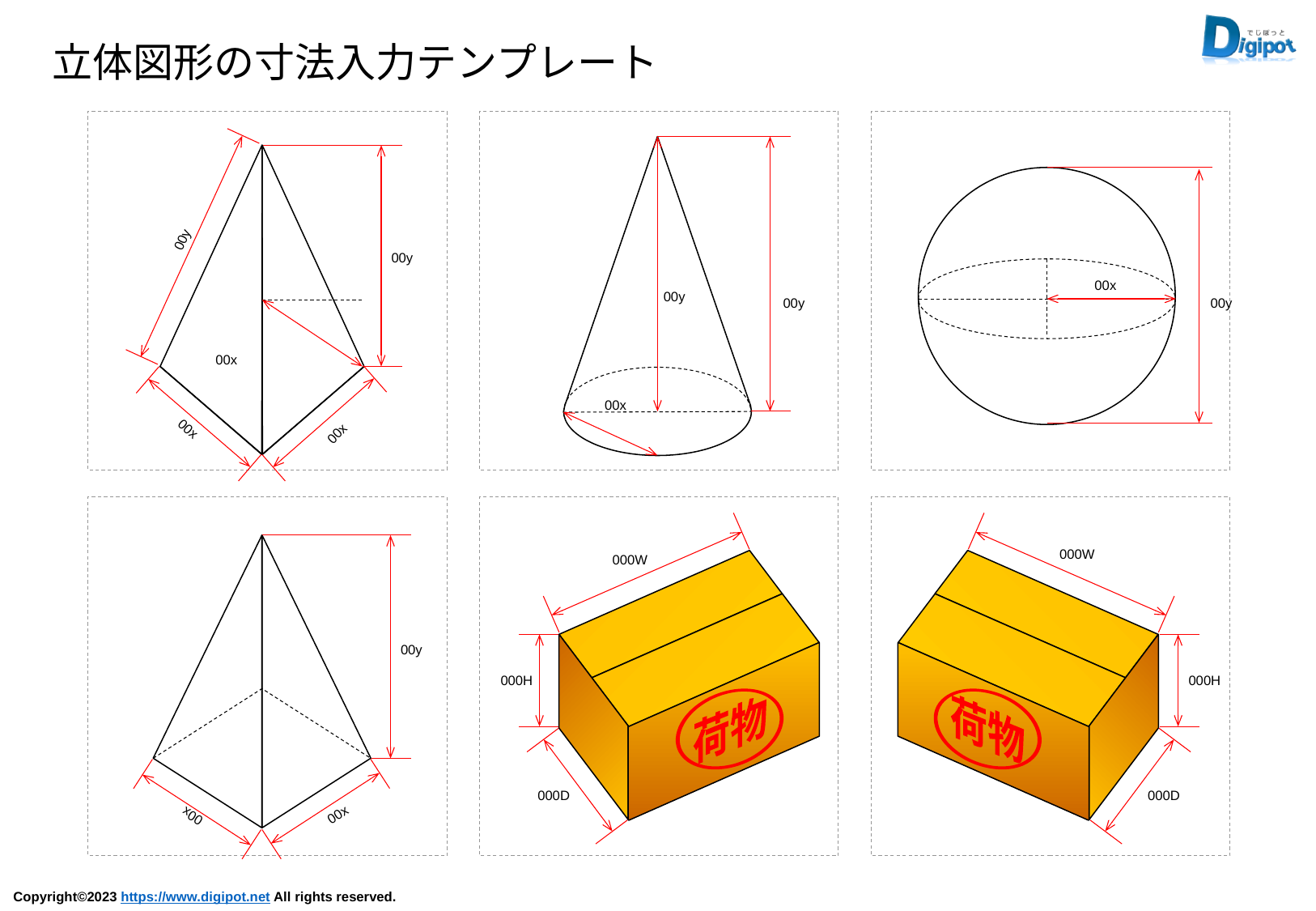

立体図形の寸法入力テンプレート

00y
00y
00x

00x
00x

00y
00y

00x

00x
00y

00y

00x
00x
000W

荷物
000H
000D
000W

荷物
000H
000D